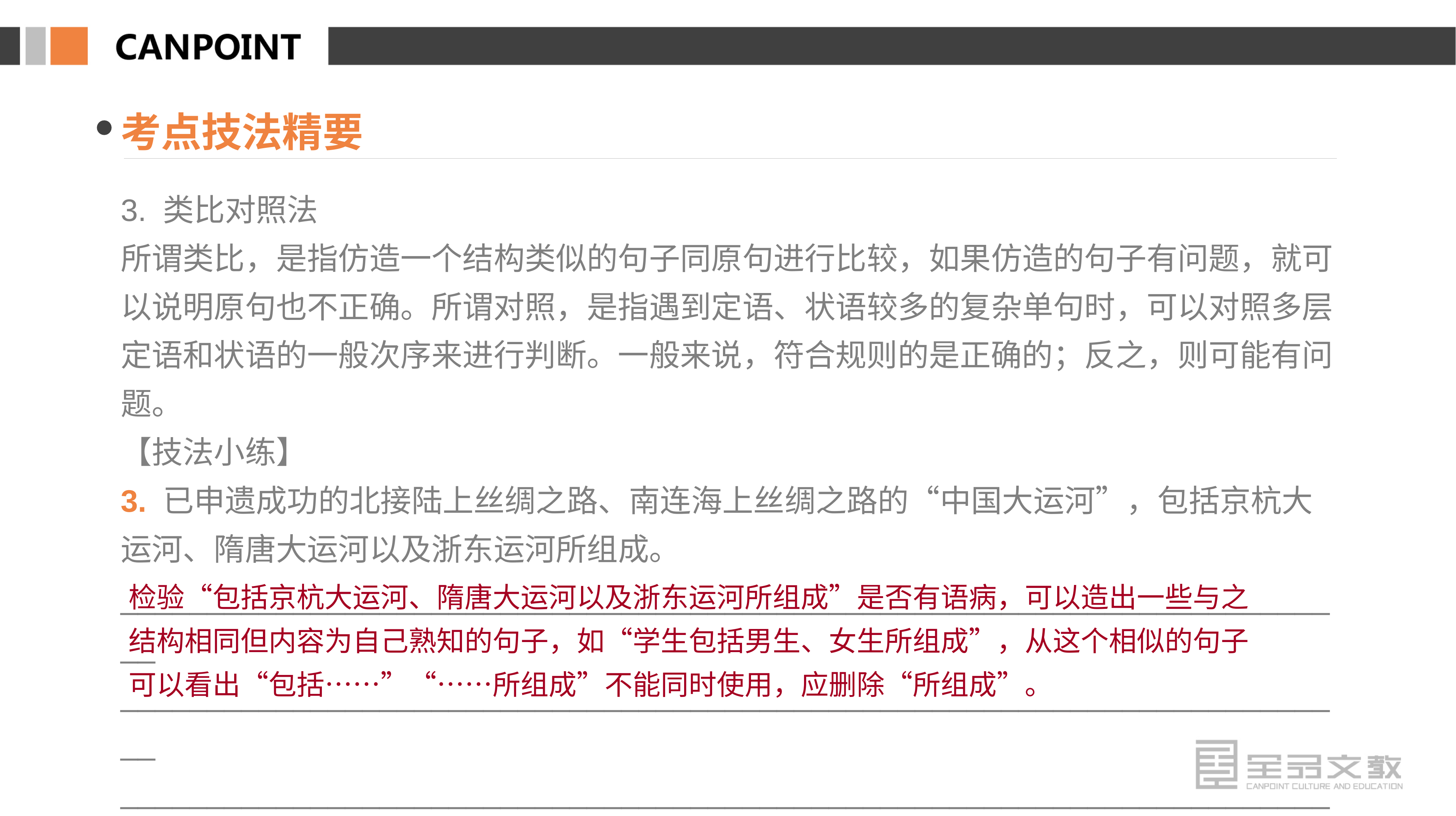

考点技法精要

3. 类比对照法
所谓类比，是指仿造一个结构类似的句子同原句进行比较，如果仿造的句子有问题，就可以说明原句也不正确。所谓对照，是指遇到定语、状语较多的复杂单句时，可以对照多层定语和状语的一般次序来进行判断。一般来说，符合规则的是正确的；反之，则可能有问题。
【技法小练】
3. 已申遗成功的北接陆上丝绸之路、南连海上丝绸之路的“中国大运河”，包括京杭大运河、隋唐大运河以及浙东运河所组成。
________________________________________________________________________
________________________________________________________________________
________________________________________________________________________
检验“包括京杭大运河、隋唐大运河以及浙东运河所组成”是否有语病，可以造出一些与之结构相同但内容为自己熟知的句子，如“学生包括男生、女生所组成”，从这个相似的句子可以看出“包括……”“……所组成”不能同时使用，应删除“所组成”。